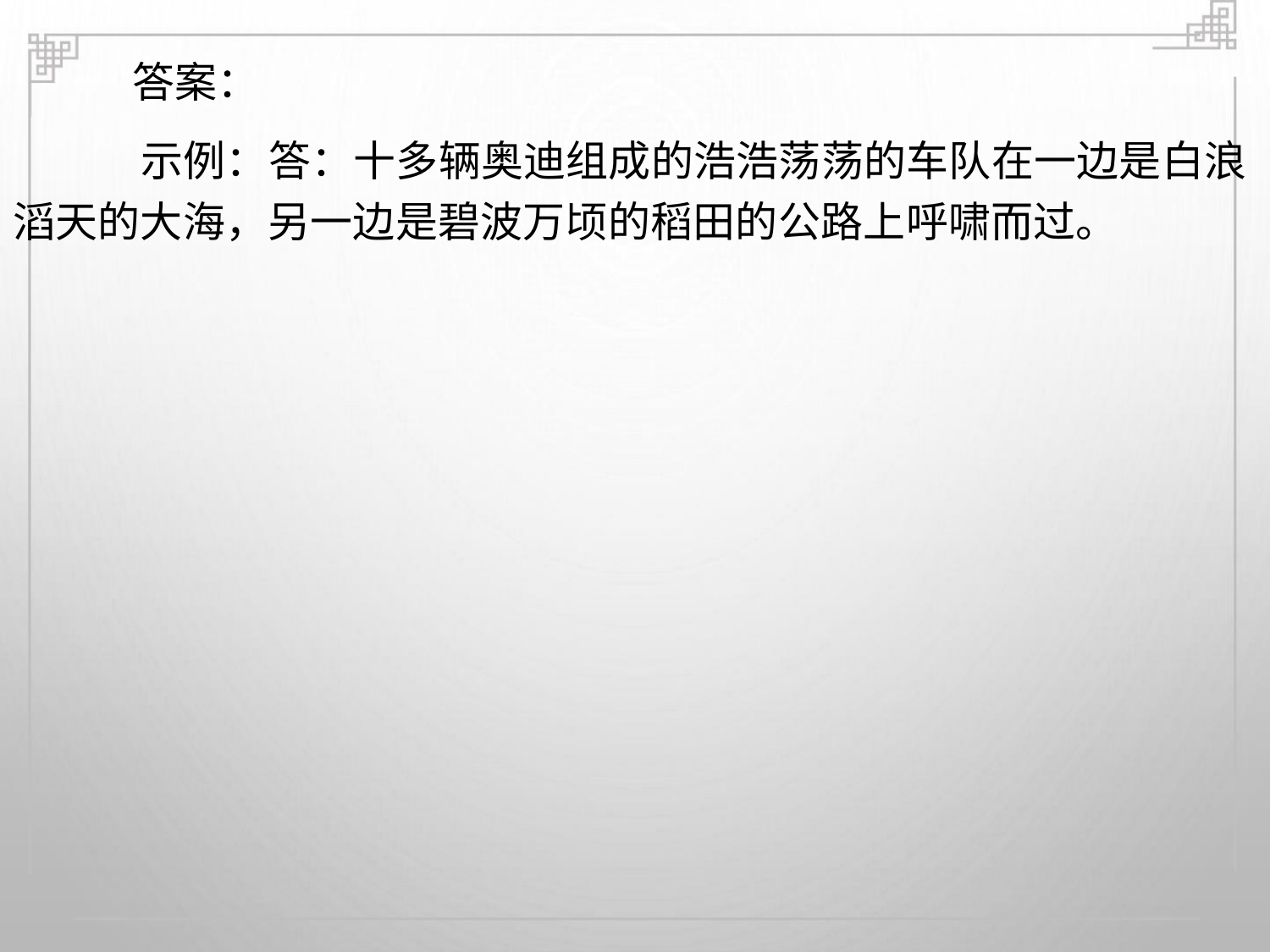

答案：
示例：答：十多辆奥迪组成的浩浩荡荡的车队在一边是白浪
滔天的大海，另一边是碧波万顷的稻田的公路上呼啸而过。